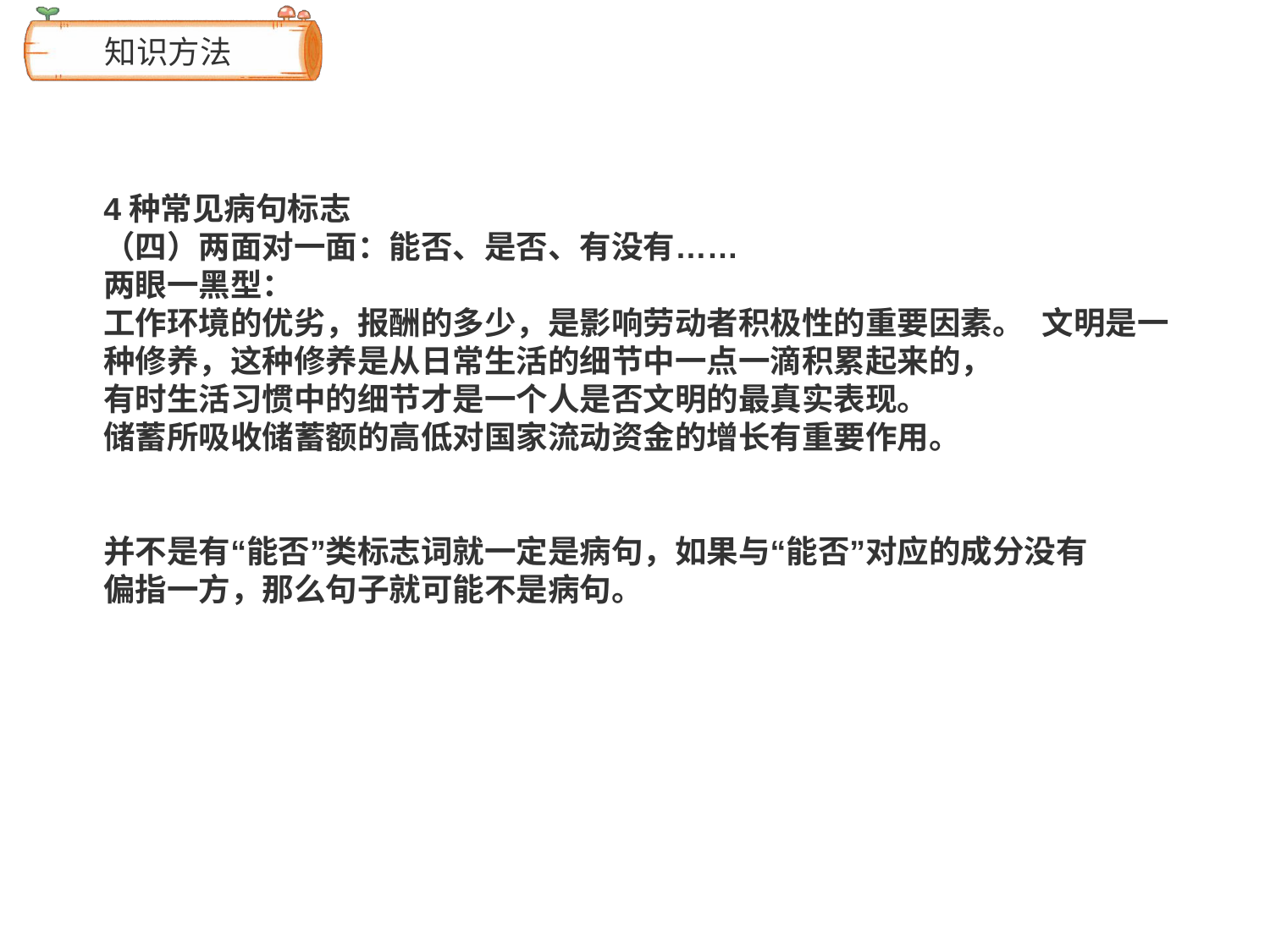

# 知识方法
4种常见病句标志
（四）两面对一面：能否、是否、有没有……
两眼一黑型：
工作环境的优劣，报酬的多少，是影响劳动者积极性的重要因素。  文明是一种修养，这种修养是从日常生活的细节中一点一滴积累起来的，
有时生活习惯中的细节才是一个人是否文明的最真实表现。
储蓄所吸收储蓄额的高低对国家流动资金的增长有重要作用。

并不是有“能否”类标志词就一定是病句，如果与“能否”对应的成分没有
偏指一方，那么句子就可能不是病句。